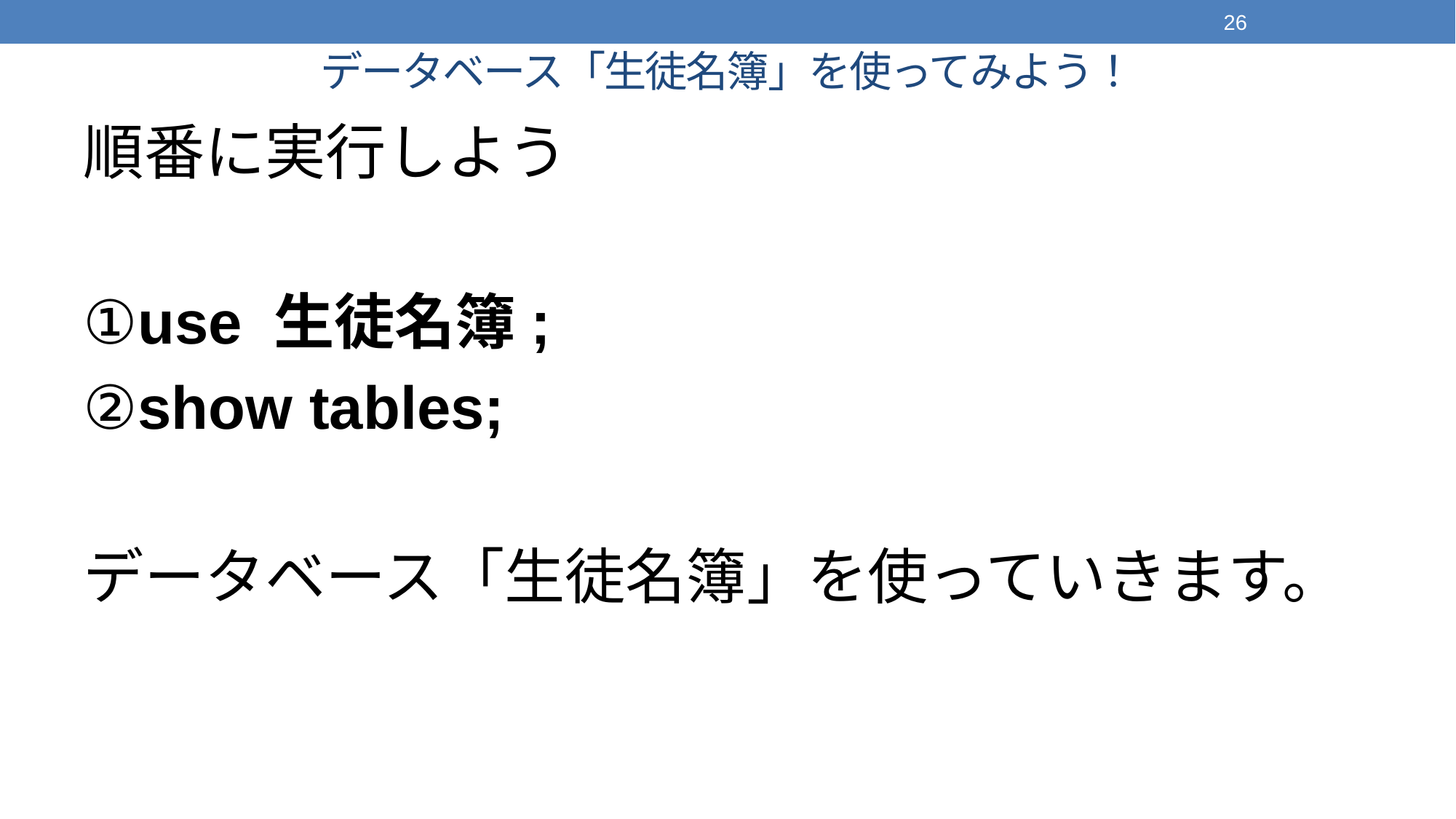

26
# データベース「生徒名簿」を使ってみよう！
順番に実行しよう

①use 生徒名簿;
②show tables;

データベース「生徒名簿」を使っていきます。